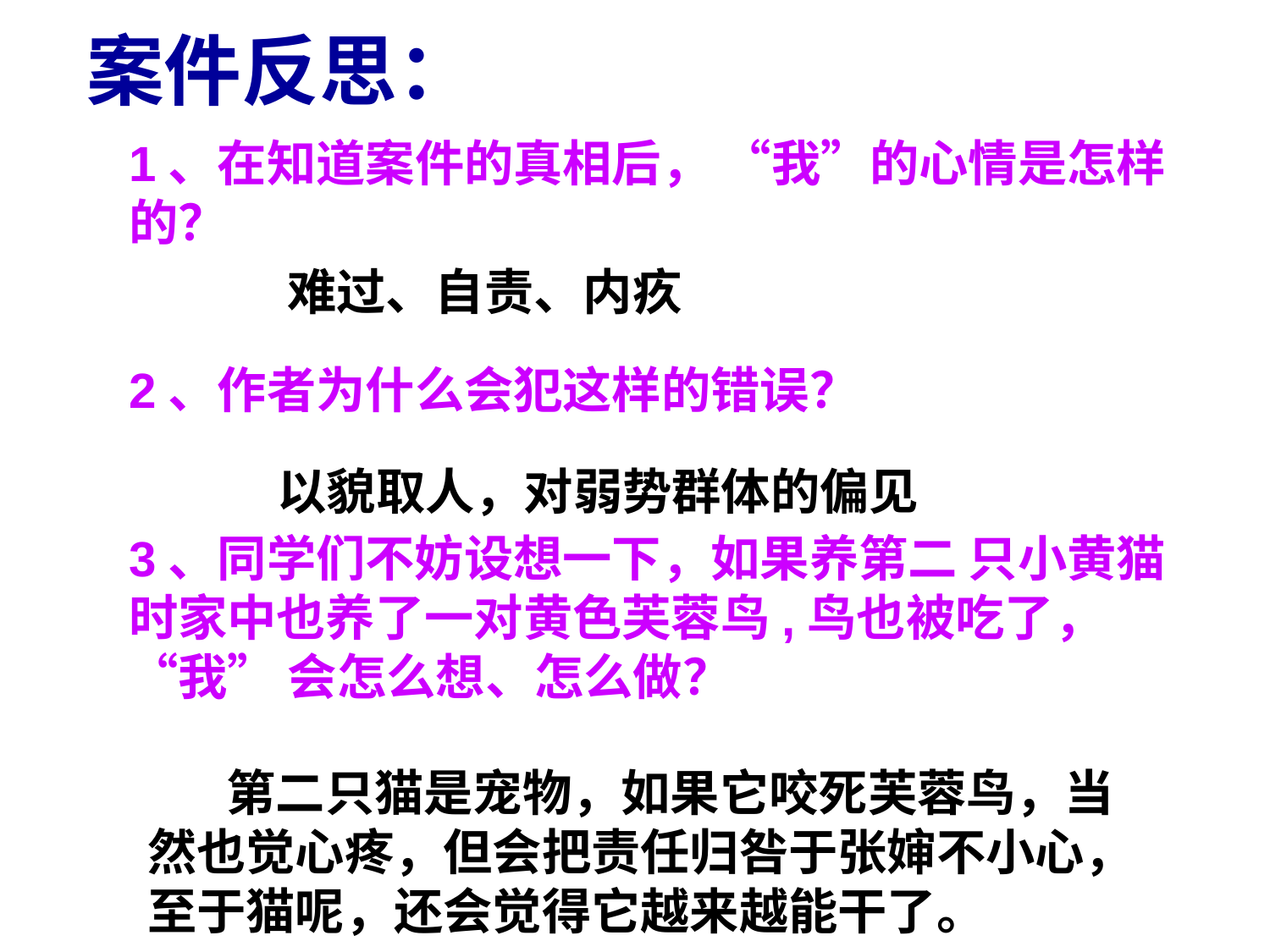

案件反思：
1、在知道案件的真相后， “我”的心情是怎样的？

2、作者为什么会犯这样的错误？

3、同学们不妨设想一下，如果养第二 只小黄猫时家中也养了一对黄色芙蓉鸟,鸟也被吃了，“我” 会怎么想、怎么做？

难过、自责、内疚
以貌取人，对弱势群体的偏见
      第二只猫是宠物，如果它咬死芙蓉鸟，当然也觉心疼，但会把责任归咎于张婶不小心，至于猫呢，还会觉得它越来越能干了。